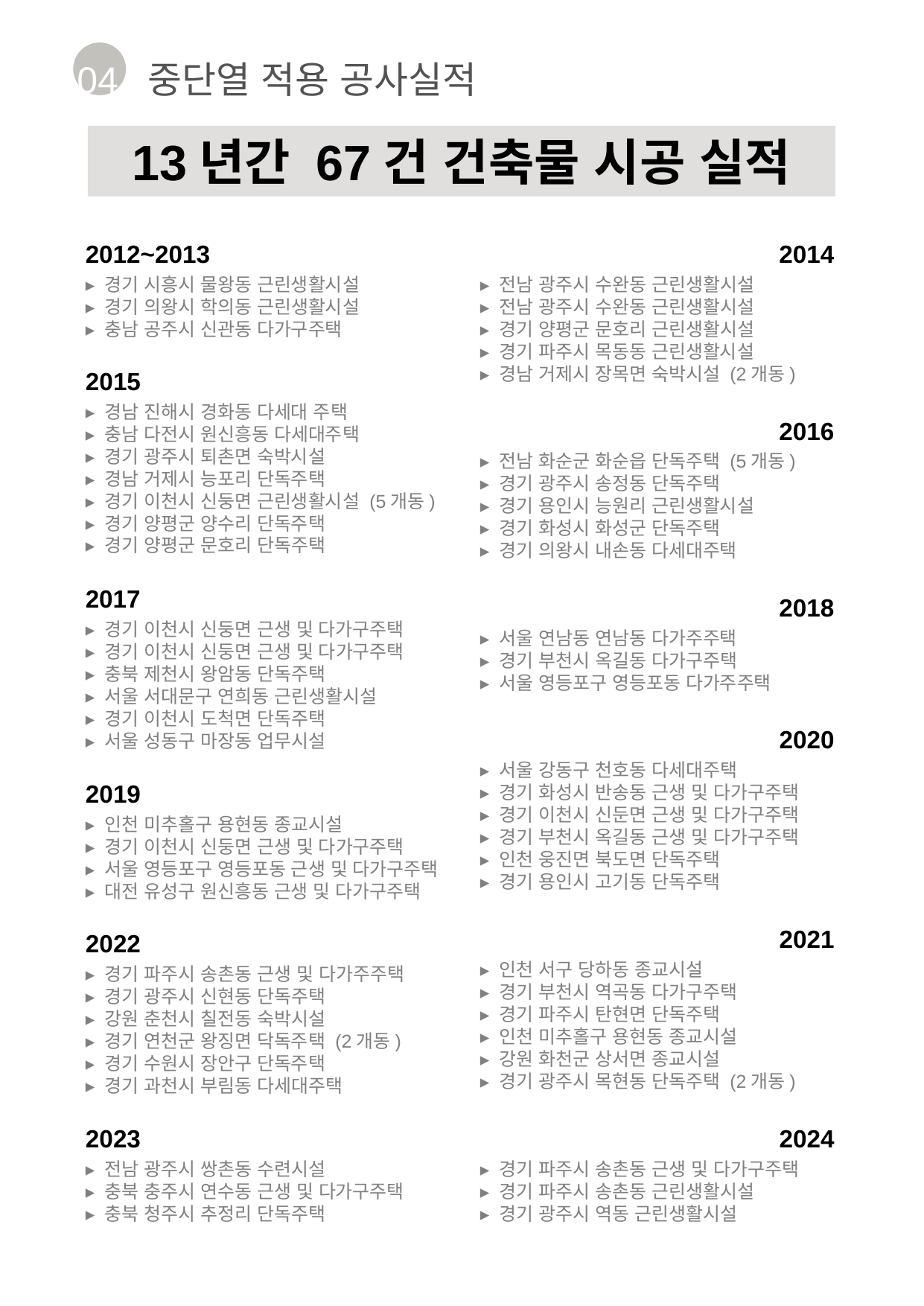

04  중단열 적용 공사실적
13년간 67건 건축물 시공 실적
2012~2013
▸ 경기 시흥시 물왕동 근린생활시설
▸ 경기 의왕시 학의동 근린생활시설
▸ 충남 공주시 신관동 다가구주택
2014
▸ 전남 광주시 수완동 근린생활시설
▸ 전남 광주시 수완동 근린생활시설
▸ 경기 양평군 문호리 근린생활시설
▸ 경기 파주시 목동동 근린생활시설
▸ 경남 거제시 장목면 숙박시설 (2개동)
2015
▸ 경남 진해시 경화동 다세대 주택
▸ 충남 다전시 원신흥동 다세대주택
▸ 경기 광주시 퇴촌면 숙박시설
▸ 경남 거제시 능포리 단독주택
▸ 경기 이천시 신둥면 근린생활시설 (5개동)
▸ 경기 양평군 양수리 단독주택
▸ 경기 양평군 문호리 단독주택

2016
▸ 전남 화순군 화순읍 단독주택 (5개동)
▸ 경기 광주시 송정동 단독주택
▸ 경기 용인시 능원리 근린생활시설
▸ 경기 화성시 화성군 단독주택
▸ 경기 의왕시 내손동 다세대주택
2017
▸ 경기 이천시 신둥면 근생 및 다가구주택
▸ 경기 이천시 신둥면 근생 및 다가구주택
▸ 충북 제천시 왕암동 단독주택
▸ 서울 서대문구 연희동 근린생활시설
▸ 경기 이천시 도척면 단독주택
▸ 서울 성동구 마장동 업무시설
2018
▸ 서울 연남동 연남동 다가주주택
▸ 경기 부천시 옥길동 다가구주택
▸ 서울 영등포구 영등포동 다가주주택
2020
▸ 서울 강동구 천호동 다세대주택
▸ 경기 화성시 반송동 근생 및 다가구주택
▸ 경기 이천시 신둔면 근생 및 다가구주택
▸ 경기 부천시 옥길동 근생 및 다가구주택
▸ 인천 웅진면 북도면 단독주택
▸ 경기 용인시 고기동 단독주택
2019
▸ 인천 미추홀구 용현동 종교시설
▸ 경기 이천시 신둥면 근생 및 다가구주택
▸ 서울 영등포구 영등포동 근생 및 다가구주택
▸ 대전 유성구 원신흥동 근생 및 다가구주택
2021
▸ 인천 서구 당하동 종교시설
▸ 경기 부천시 역곡동 다가구주택
▸ 경기 파주시 탄현면 단독주택
▸ 인천 미추홀구 용현동 종교시설
▸ 강원 화천군 상서면 종교시설
▸ 경기 광주시 목현동 단독주택 (2개동)
2022
▸ 경기 파주시 송촌동 근생 및 다가주주택
▸ 경기 광주시 신현동 단독주택
▸ 강원 춘천시 칠전동 숙박시설
▸ 경기 연천군 왕징면 닥독주택 (2개동)
▸ 경기 수원시 장안구 단독주택
▸ 경기 과천시 부림동 다세대주택
2023
▸ 전남 광주시 쌍촌동 수련시설
▸ 충북 충주시 연수동 근생 및 다가구주택
▸ 충북 청주시 추정리 단독주택
2024
▸ 경기 파주시 송촌동 근생 및 다가구주택
▸ 경기 파주시 송촌동 근린생활시설
▸ 경기 광주시 역동 근린생활시설